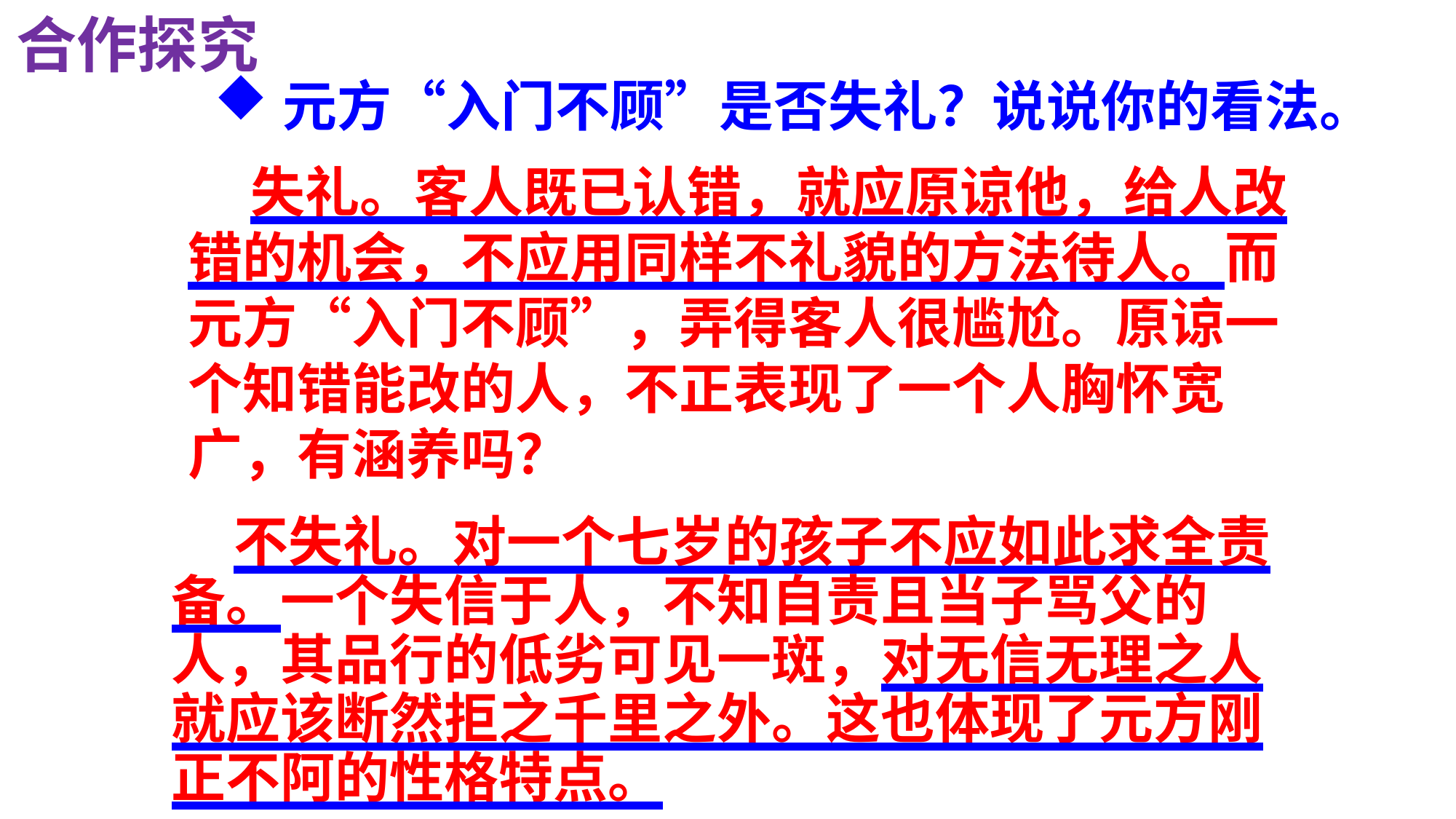

合作探究
元方“入门不顾”是否失礼？说说你的看法。
    失礼。客人既已认错，就应原谅他，给人改错的机会，不应用同样不礼貌的方法待人。而元方“入门不顾”，弄得客人很尴尬。原谅一个知错能改的人，不正表现了一个人胸怀宽广，有涵养吗？
    不失礼。对一个七岁的孩子不应如此求全责备。一个失信于人，不知自责且当子骂父的人，其品行的低劣可见一斑，对无信无理之人就应该断然拒之千里之外。这也体现了元方刚正不阿的性格特点。